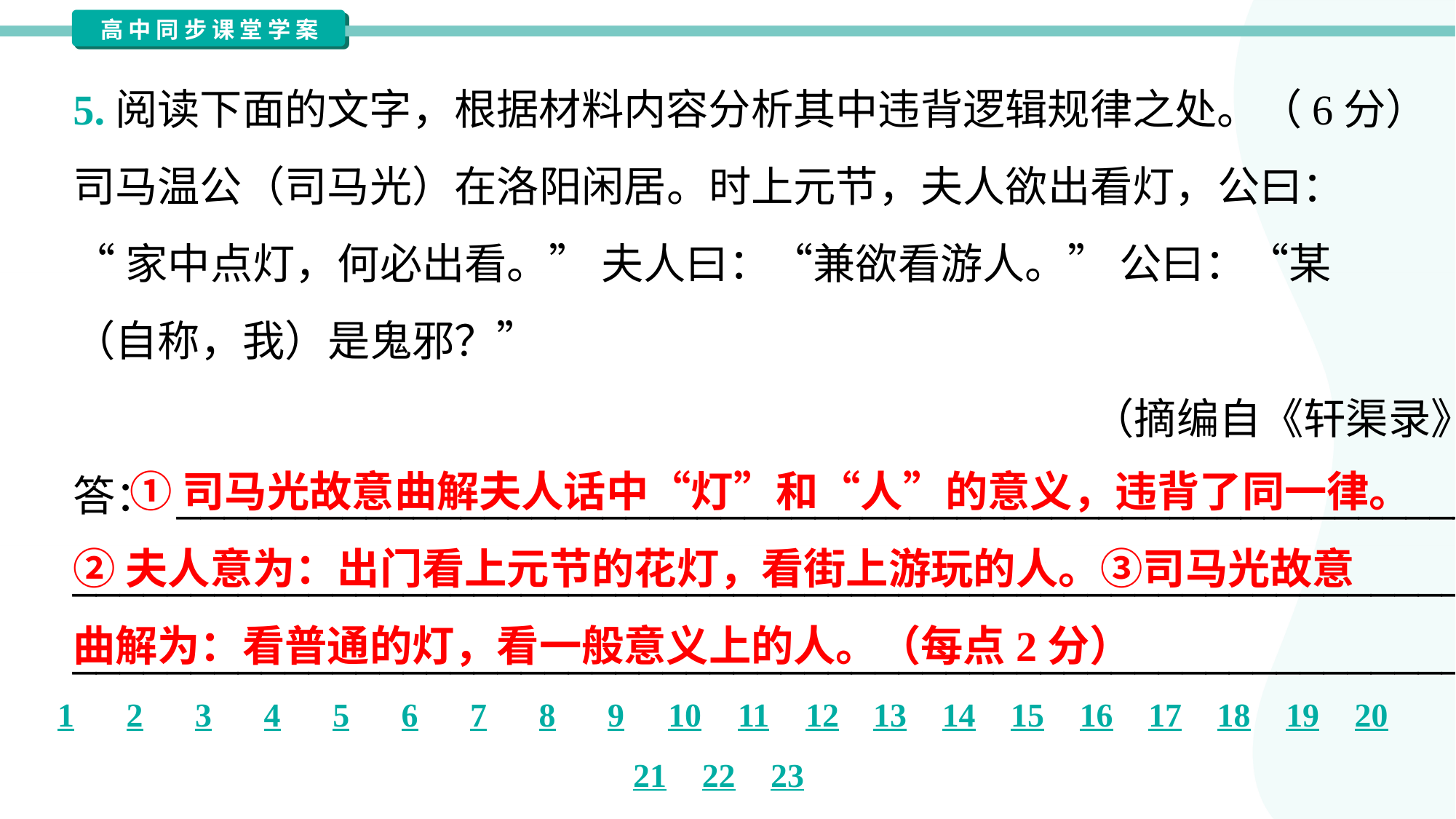

5.阅读下面的文字，根据材料内容分析其中违背逻辑规律之处。（6分）
司马温公（司马光）在洛阳闲居。时上元节，夫人欲出看灯，公曰：
“家中点灯，何必出看。” 夫人曰：“兼欲看游人。” 公曰：“某
（自称，我）是鬼邪？”
（摘编自《轩渠录》）
答： ________________________________________________________
_____________________________________________________________
_____________________________________________________________
      ①司马光故意曲解夫人话中“灯”和“人”的意义，违背了同一律。
②夫人意为：出门看上元节的花灯，看街上游玩的人。③司马光故意
曲解为：看普通的灯，看一般意义上的人。（每点2分）